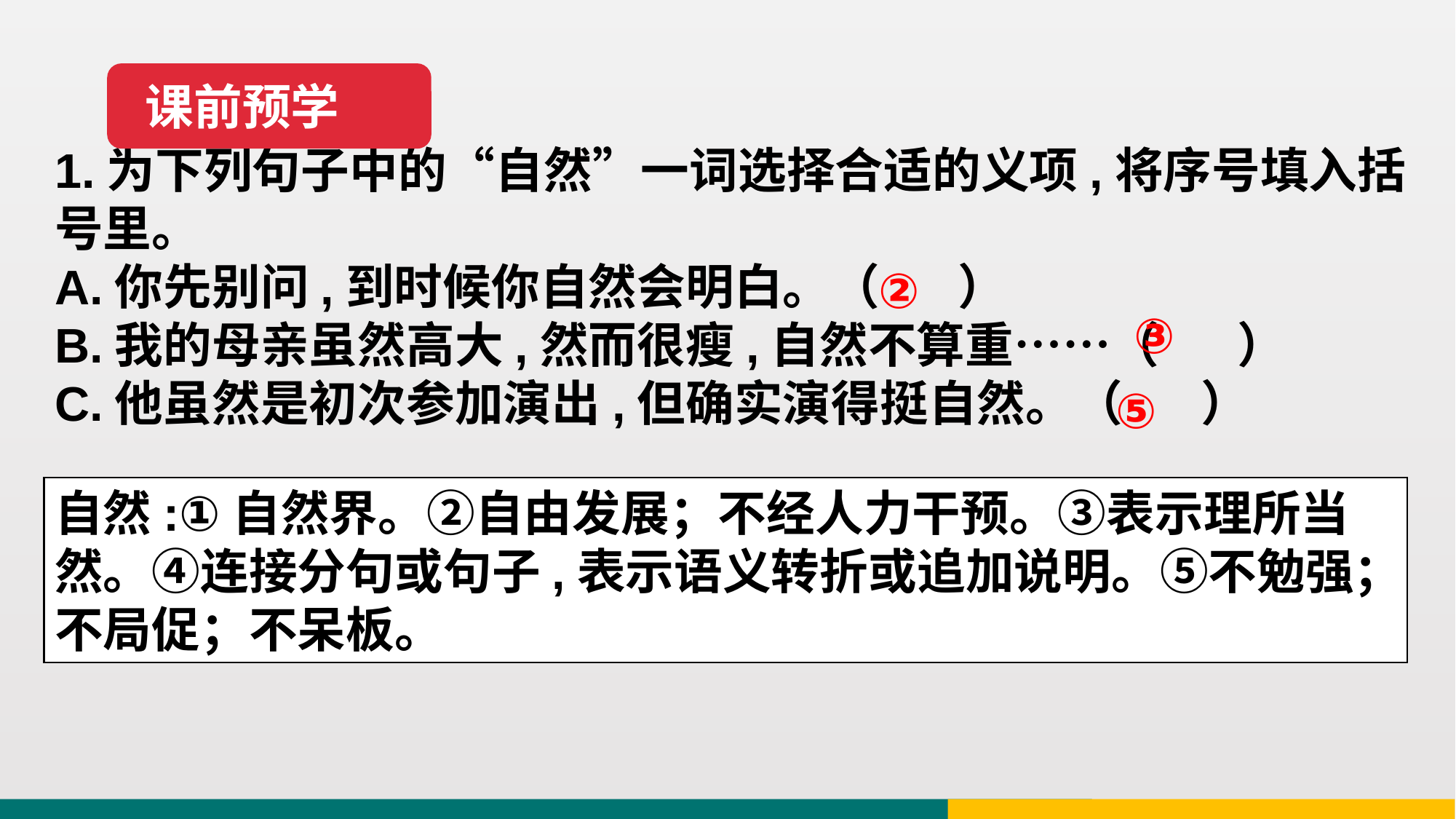

课前预学
1.为下列句子中的“自然”一词选择合适的义项,将序号填入括号里。
A.你先别问,到时候你自然会明白。（       ）
B.我的母亲虽然高大,然而很瘦,自然不算重……（       ）
C.他虽然是初次参加演出,但确实演得挺自然。（       ）
②
③
⑤
自然:①自然界。②自由发展；不经人力干预。③表示理所当然。④连接分句或句子,表示语义转折或追加说明。⑤不勉强；不局促；不呆板。